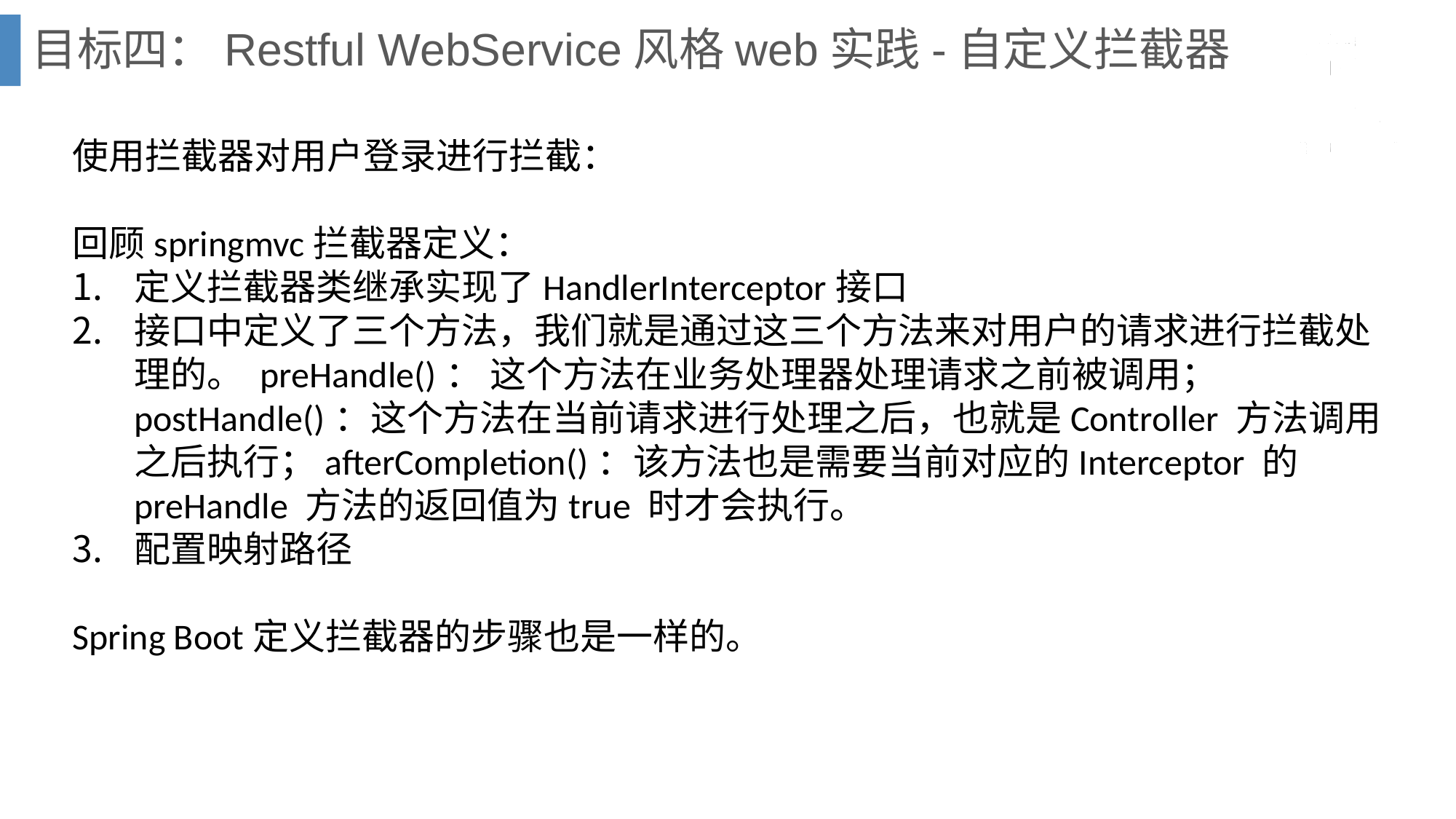

目标四：Restful WebService风格web实践-自定义拦截器
使用拦截器对用户登录进行拦截：

回顾springmvc拦截器定义：
定义拦截器类继承实现了HandlerInterceptor接口
接口中定义了三个方法，我们就是通过这三个方法来对用户的请求进行拦截处理的。 preHandle()： 这个方法在业务处理器处理请求之前被调用；postHandle()：这个方法在当前请求进行处理之后，也就是Controller 方法调用之后执行；afterCompletion()：该方法也是需要当前对应的Interceptor 的preHandle 方法的返回值为true 时才会执行。
配置映射路径

Spring Boot定义拦截器的步骤也是一样的。